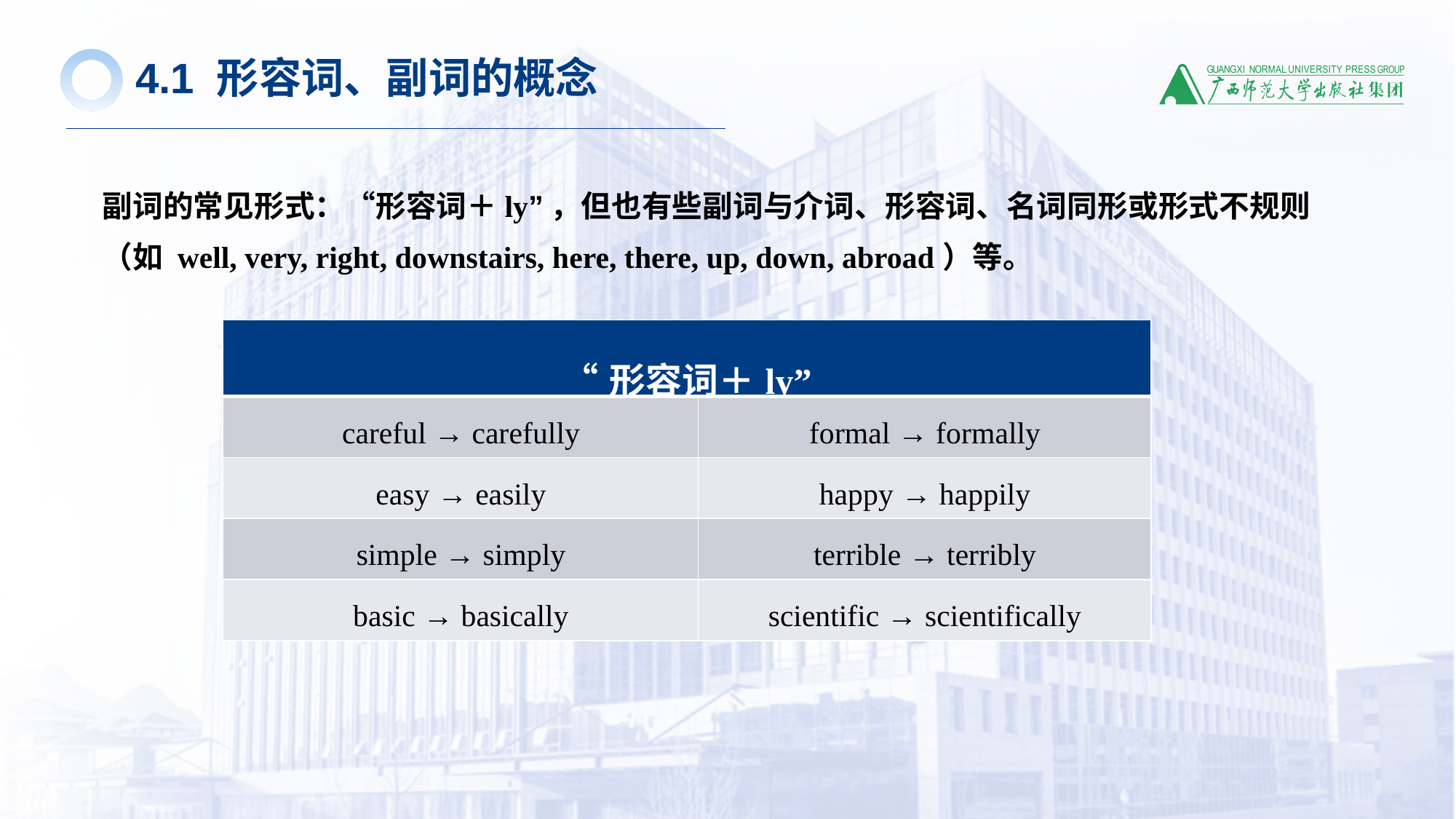

4.1 形容词、副词的概念

副词的常见形式：“形容词＋ly”，但也有些副词与介词、形容词、名词同形或形式不规则（如 well, very, right, downstairs, here, there, up, down, abroad）等。
| “形容词＋ly” |  |
| --- | --- |
| careful → carefully | formal → formally |
| easy → easily | happy → happily |
| simple → simply | terrible → terribly |
| basic → basically | scientific → scientifically |